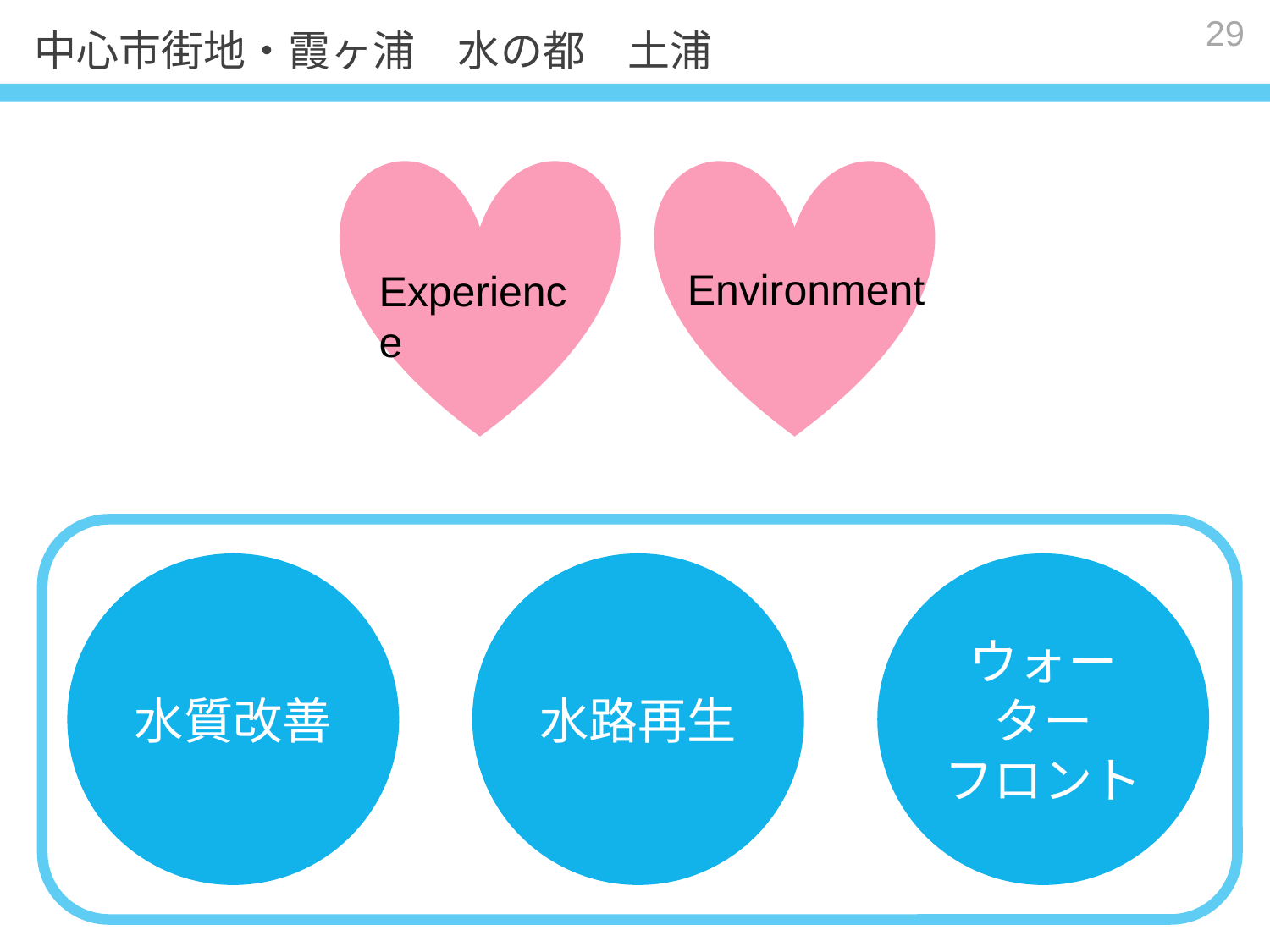

29
中心市街地・霞ヶ浦　水の都　土浦

Environment

Experience

水質改善
水路再生
ウォーター
フロント